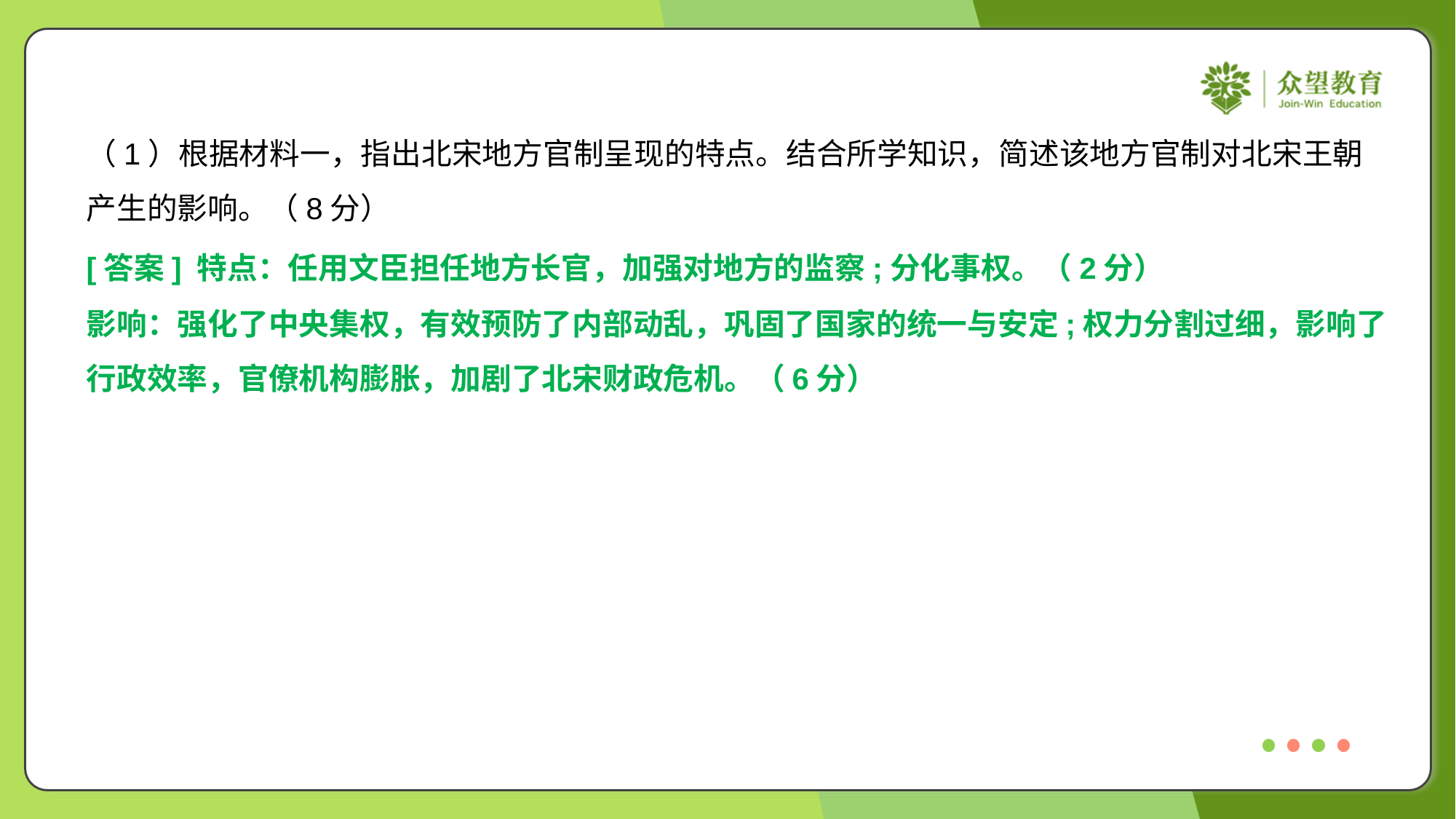

（1）根据材料一，指出北宋地方官制呈现的特点。结合所学知识，简述该地方官制对北宋王朝
产生的影响。（8分）
[答案] 特点：任用文臣担任地方长官，加强对地方的监察;分化事权。（2分）
影响：强化了中央集权，有效预防了内部动乱，巩固了国家的统一与安定;权力分割过细，影响了
行政效率，官僚机构膨胀，加剧了北宋财政危机。（6分）